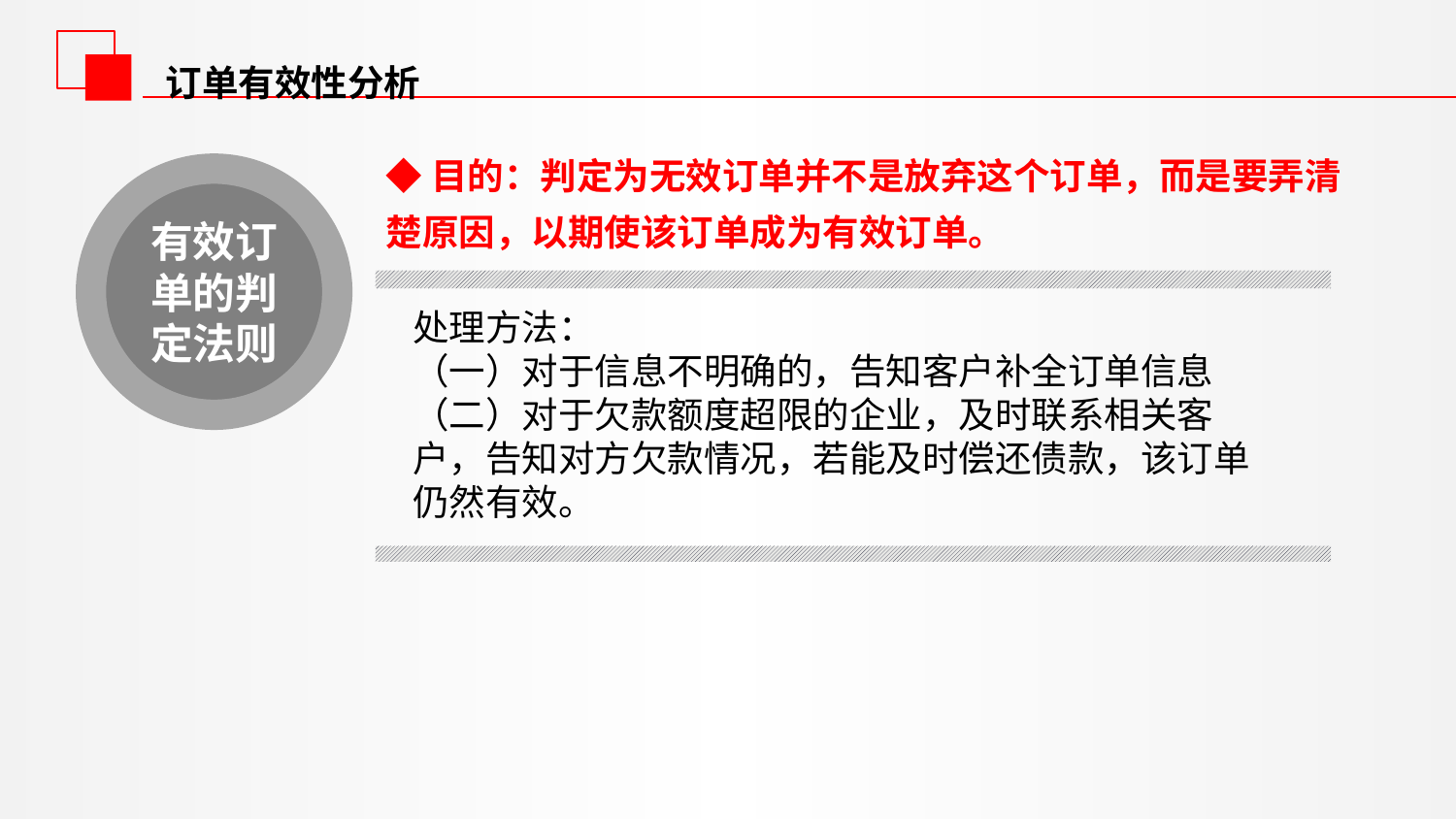

订单有效性分析
◆目的：判定为无效订单并不是放弃这个订单，而是要弄清楚原因，以期使该订单成为有效订单。
有效订单的判定法则

处理方法：
（一）对于信息不明确的，告知客户补全订单信息
（二）对于欠款额度超限的企业，及时联系相关客户，告知对方欠款情况，若能及时偿还债款，该订单仍然有效。